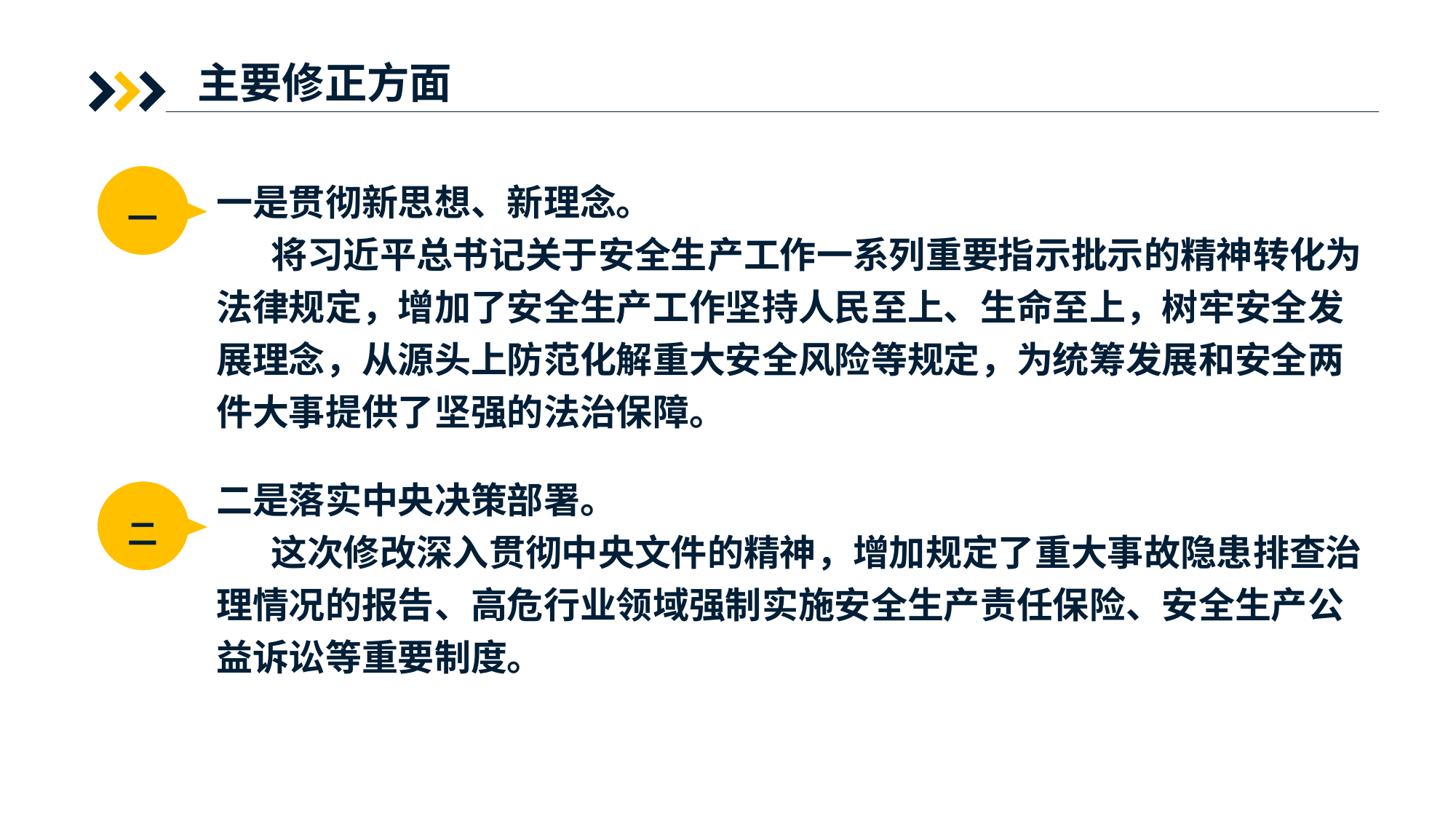

主要修正方面

一是贯彻新思想、新理念。
将习近平总书记关于安全生产工作一系列重要指示批示的精神转化为法律规定，增加了安全生产工作坚持人民至上、生命至上，树牢安全发展理念，从源头上防范化解重大安全风险等规定，为统筹发展和安全两件大事提供了坚强的法治保障。

一
二是落实中央决策部署。
这次修改深入贯彻中央文件的精神，增加规定了重大事故隐患排查治理情况的报告、高危行业领域强制实施安全生产责任保险、安全生产公益诉讼等重要制度。

二